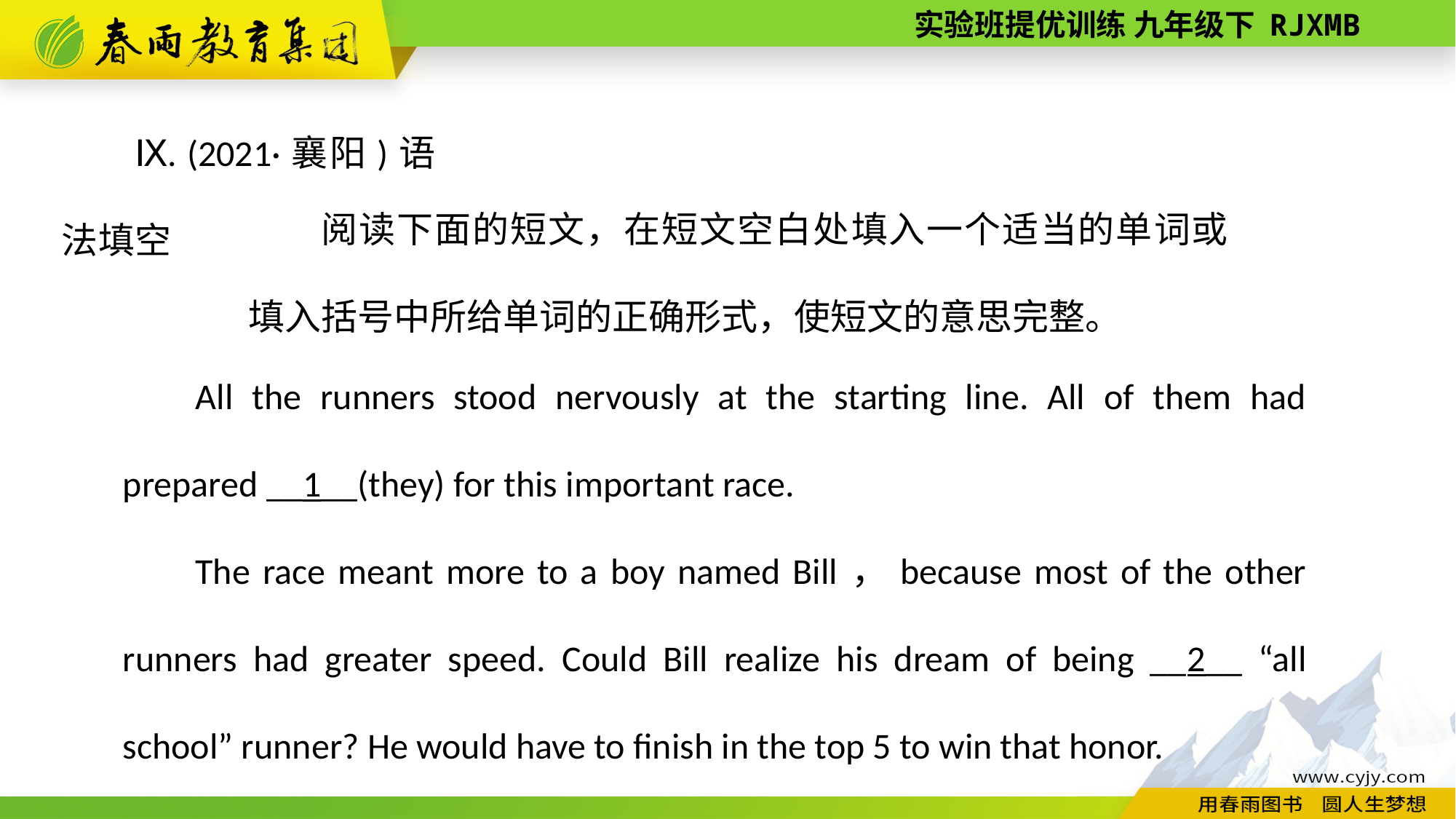

Ⅸ. (2021·襄阳)语法填空
阅读下面的短文，在短文空白处填入一个适当的单词或填入括号中所给单词的正确形式，使短文的意思完整。
All the runners stood nervously at the starting line. All of them had prepared __1__(they) for this important race.
The race meant more to a boy named Bill，because most of the other runners had greater speed. Could Bill realize his dream of being __2__ “all­school” runner? He would have to finish in the top 5 to win that honor.